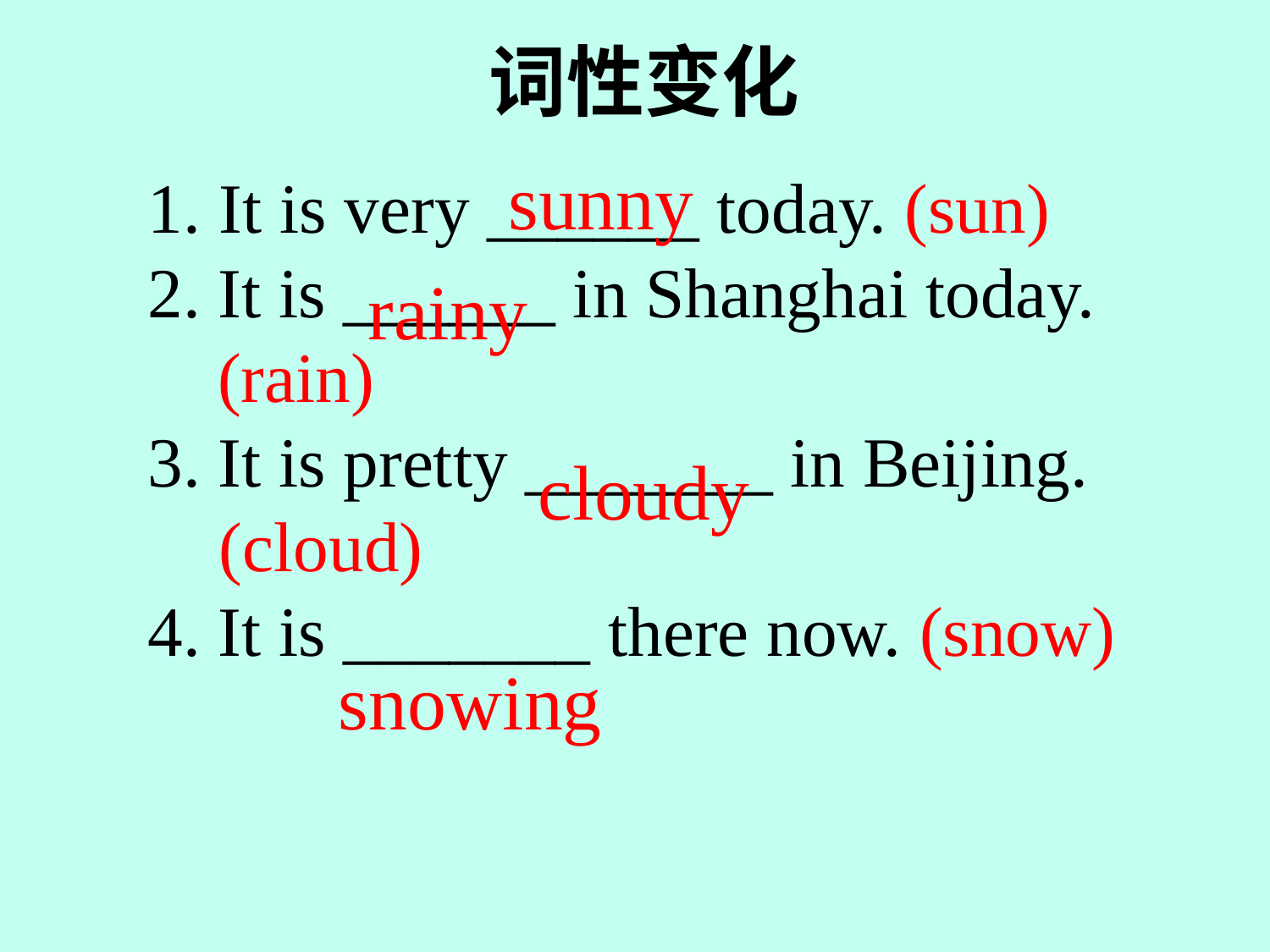

词性变化
sunny
It is very ______ today. (sun)
2. It is ______ in Shanghai today.
    (rain)
3. It is pretty _______ in Beijing. (cloud)
4. It is _______ there now. (snow)
rainy
cloudy
snowing